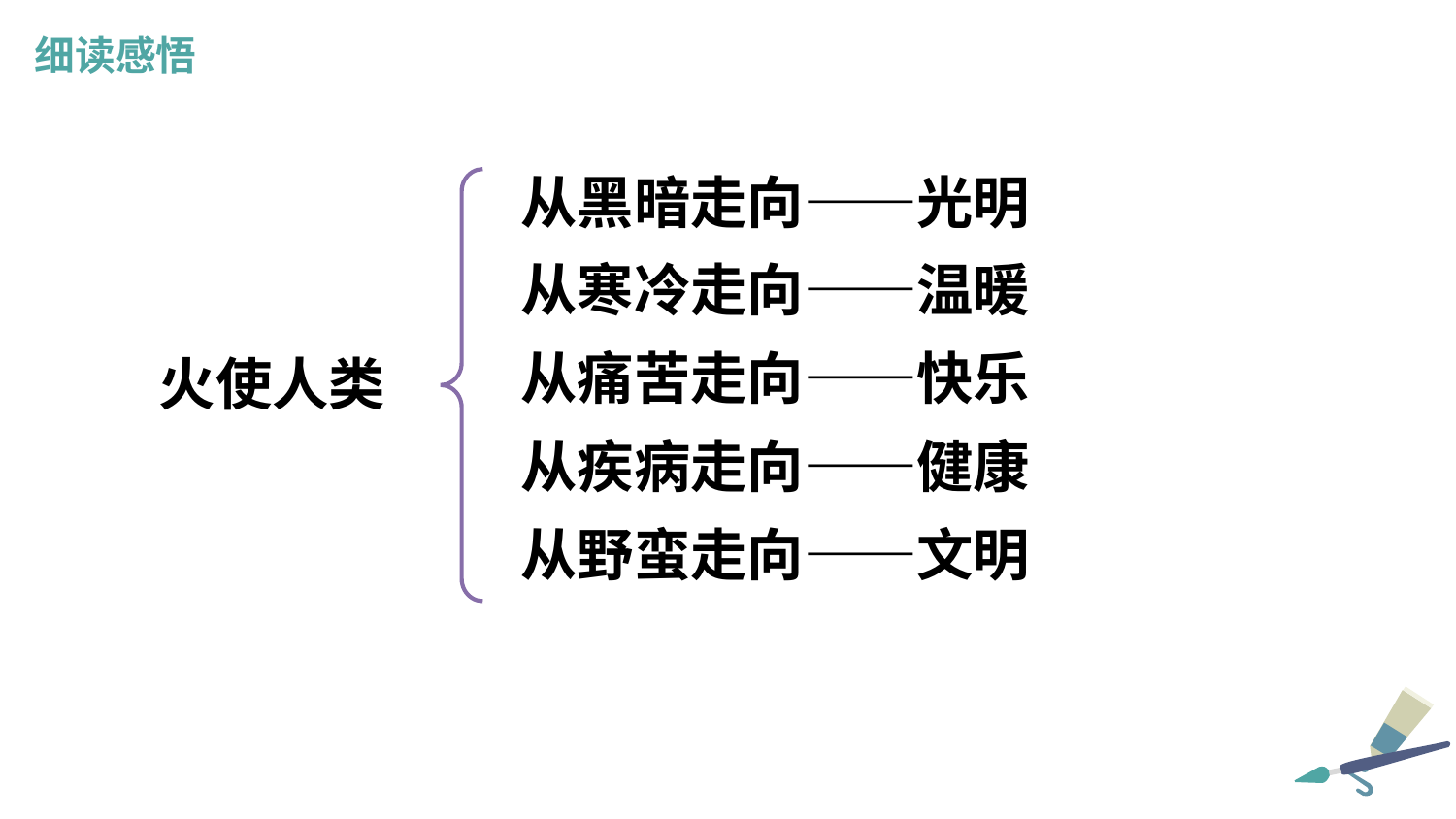

细读感悟
从黑暗走向——光明
从寒冷走向——温暖
从痛苦走向——快乐
从疾病走向——健康
从野蛮走向——文明

火使人类